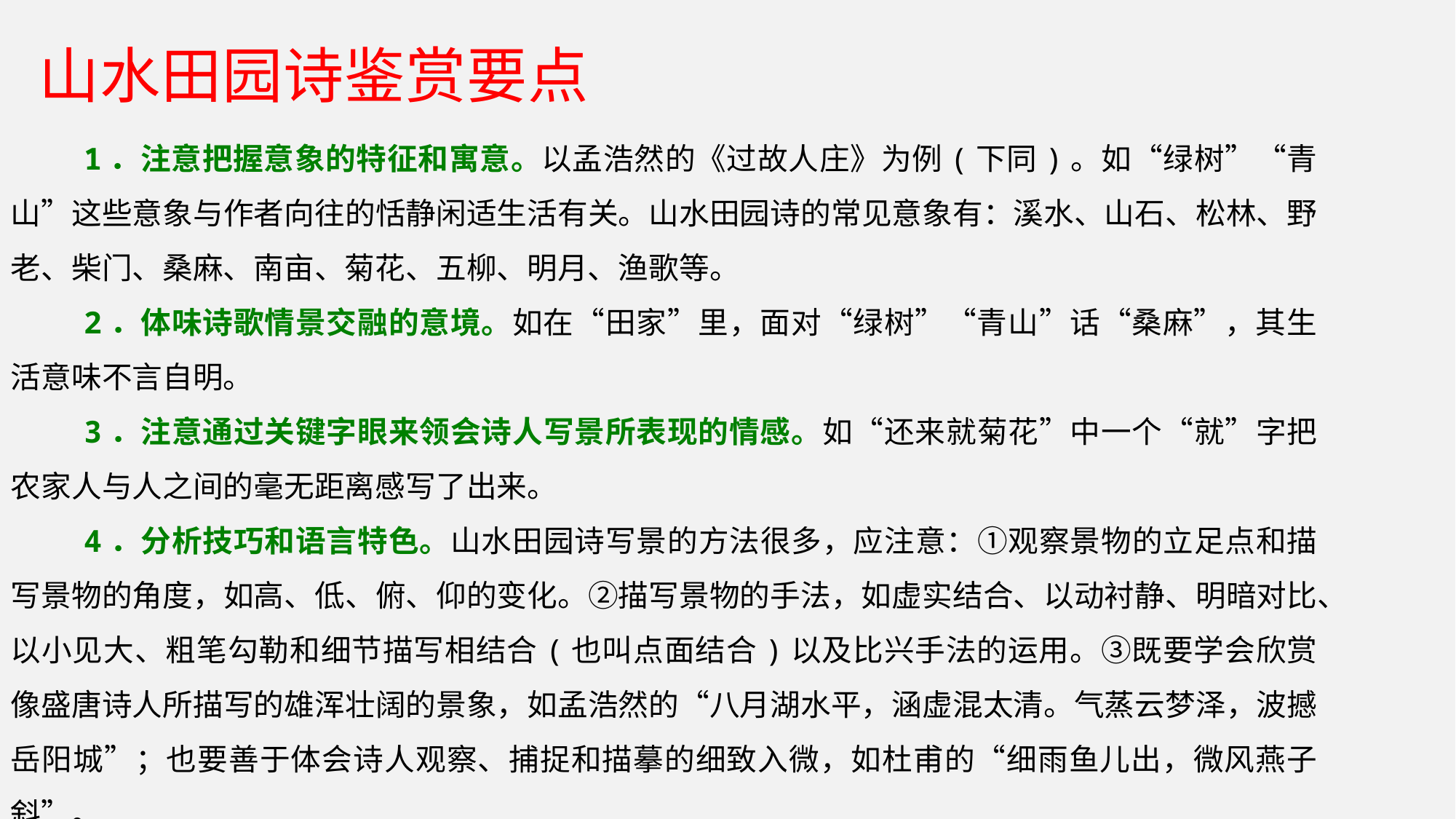

山水田园诗鉴赏要点
1．注意把握意象的特征和寓意。以孟浩然的《过故人庄》为例(下同)。如“绿树”“青山”这些意象与作者向往的恬静闲适生活有关。山水田园诗的常见意象有：溪水、山石、松林、野老、柴门、桑麻、南亩、菊花、五柳、明月、渔歌等。
2．体味诗歌情景交融的意境。如在“田家”里，面对“绿树”“青山”话“桑麻”，其生活意味不言自明。
3．注意通过关键字眼来领会诗人写景所表现的情感。如“还来就菊花”中一个“就”字把农家人与人之间的毫无距离感写了出来。
4．分析技巧和语言特色。山水田园诗写景的方法很多，应注意：①观察景物的立足点和描写景物的角度，如高、低、俯、仰的变化。②描写景物的手法，如虚实结合、以动衬静、明暗对比、以小见大、粗笔勾勒和细节描写相结合(也叫点面结合)以及比兴手法的运用。③既要学会欣赏像盛唐诗人所描写的雄浑壮阔的景象，如孟浩然的“八月湖水平，涵虚混太清。气蒸云梦泽，波撼岳阳城”；也要善于体会诗人观察、捕捉和描摹的细致入微，如杜甫的“细雨鱼儿出，微风燕子斜”。